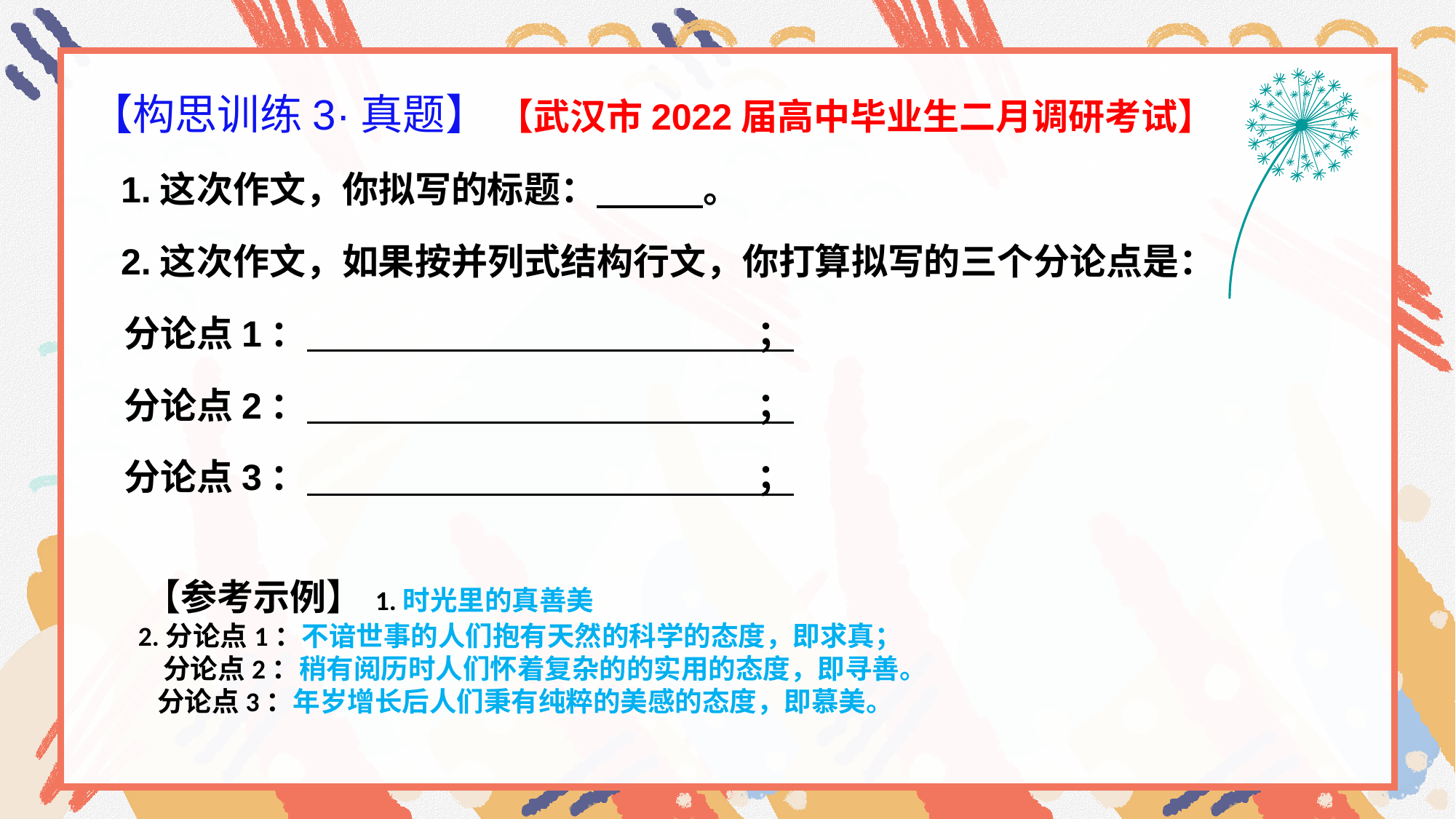

【构思训练3·真题】 【武汉市2022届高中毕业生二月调研考试】
   1.这次作文，你拟写的标题：             。
   2.这次作文，如果按并列式结构行文，你打算拟写的三个分论点是：
   分论点1：                                                       ；
   分论点2：                                                       ；
   分论点3：                                                       ；
   【参考示例】 1.时光里的真善美
     2.分论点1：不谙世事的人们抱有天然的科学的态度，即求真；
        分论点2：稍有阅历时人们怀着复杂的的实用的态度，即寻善。
       分论点3：年岁增长后人们秉有纯粹的美感的态度，即慕美。